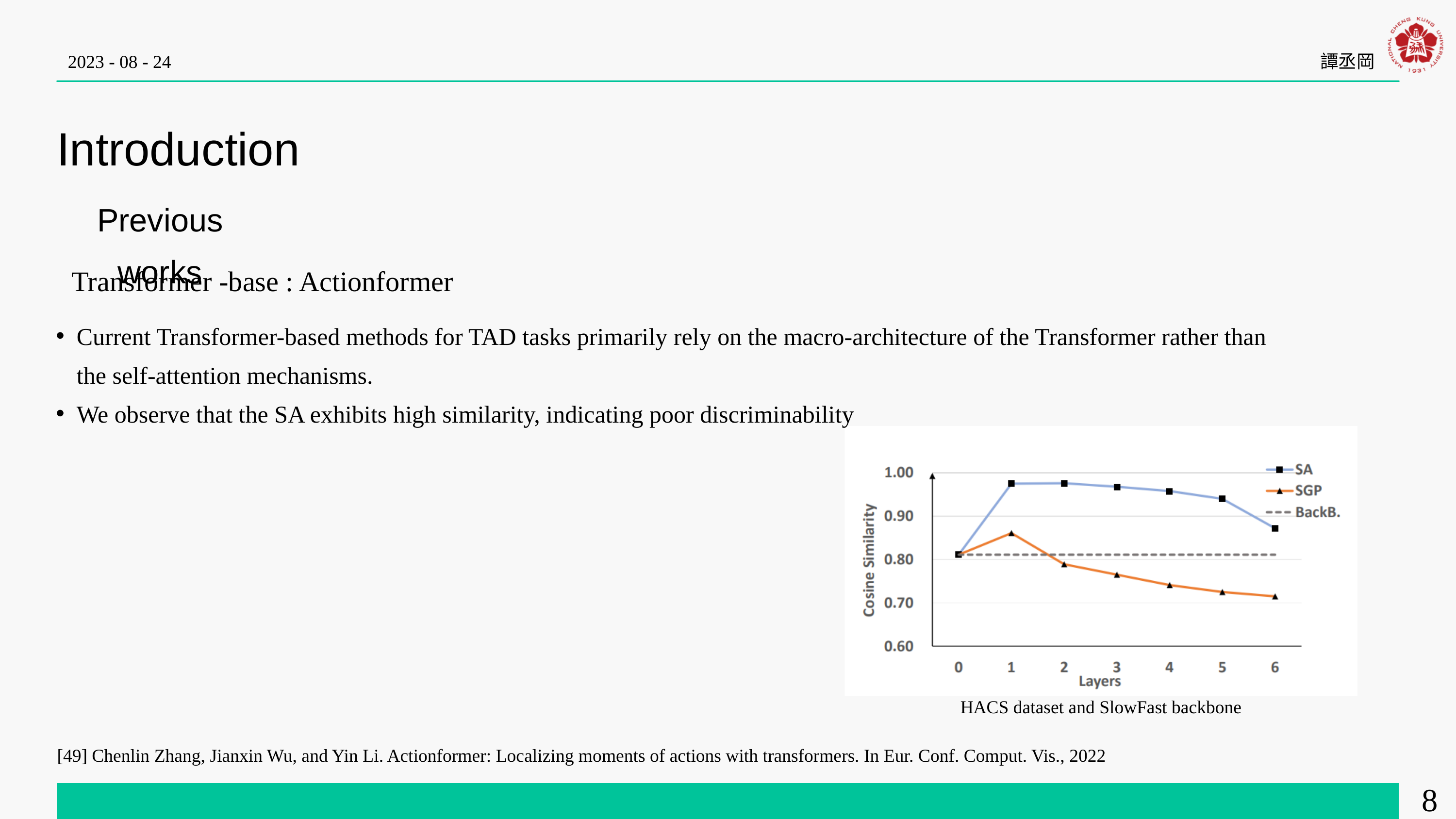

2023 - 08 - 24
譚丞岡

Introduction
Previous works
Transformer -base : Actionformer
Current Transformer-based methods for TAD tasks primarily rely on the macro-architecture of the Transformer rather than the self-attention mechanisms.
We observe that the SA exhibits high similarity, indicating poor discriminability

HACS dataset and SlowFast backbone
[49] Chenlin Zhang, Jianxin Wu, and Yin Li. Actionformer: Localizing moments of actions with transformers. In Eur. Conf. Comput. Vis., 2022
8